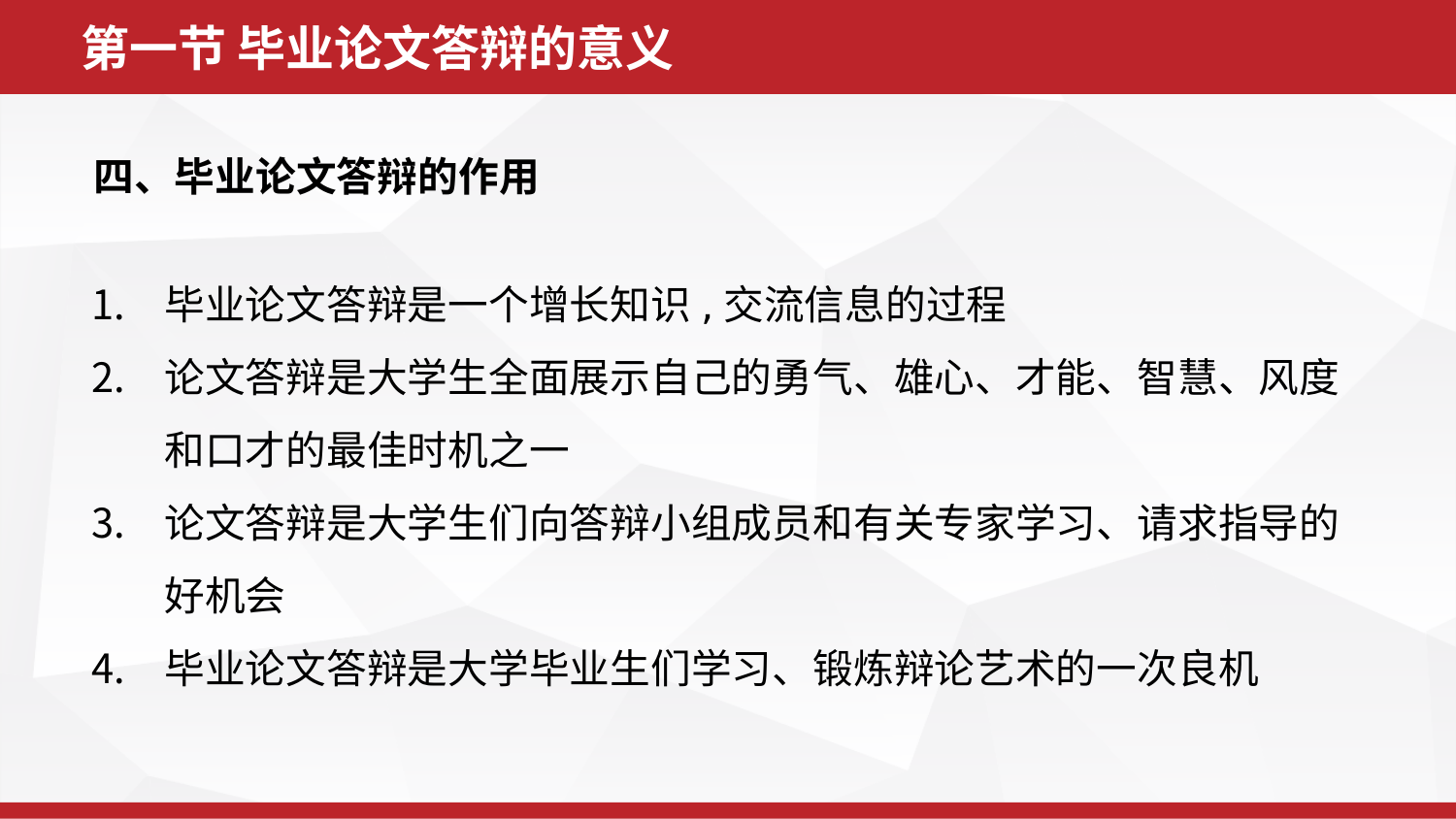

第一节 毕业论文答辩的意义
四、毕业论文答辩的作用
毕业论文答辩是一个增长知识,交流信息的过程
论文答辩是大学生全面展示自己的勇气、雄心、才能、智慧、风度和口才的最佳时机之一
论文答辩是大学生们向答辩小组成员和有关专家学习、请求指导的好机会
毕业论文答辩是大学毕业生们学习、锻炼辩论艺术的一次良机